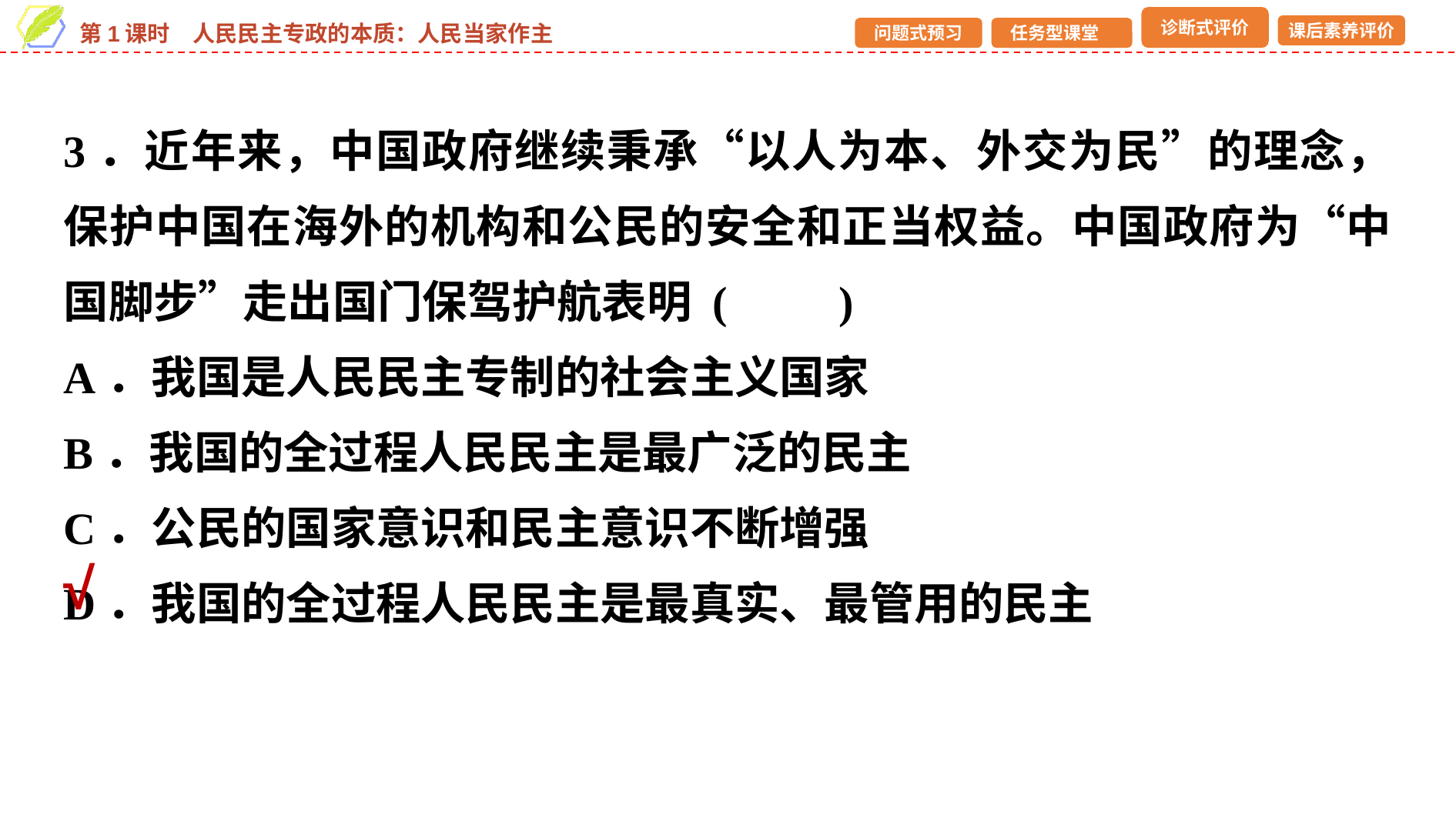

3．近年来，中国政府继续秉承“以人为本、外交为民”的理念，保护中国在海外的机构和公民的安全和正当权益。中国政府为“中国脚步”走出国门保驾护航表明 (　　)
A．我国是人民民主专制的社会主义国家
B．我国的全过程人民民主是最广泛的民主
C．公民的国家意识和民主意识不断增强
D．我国的全过程人民民主是最真实、最管用的民主
√